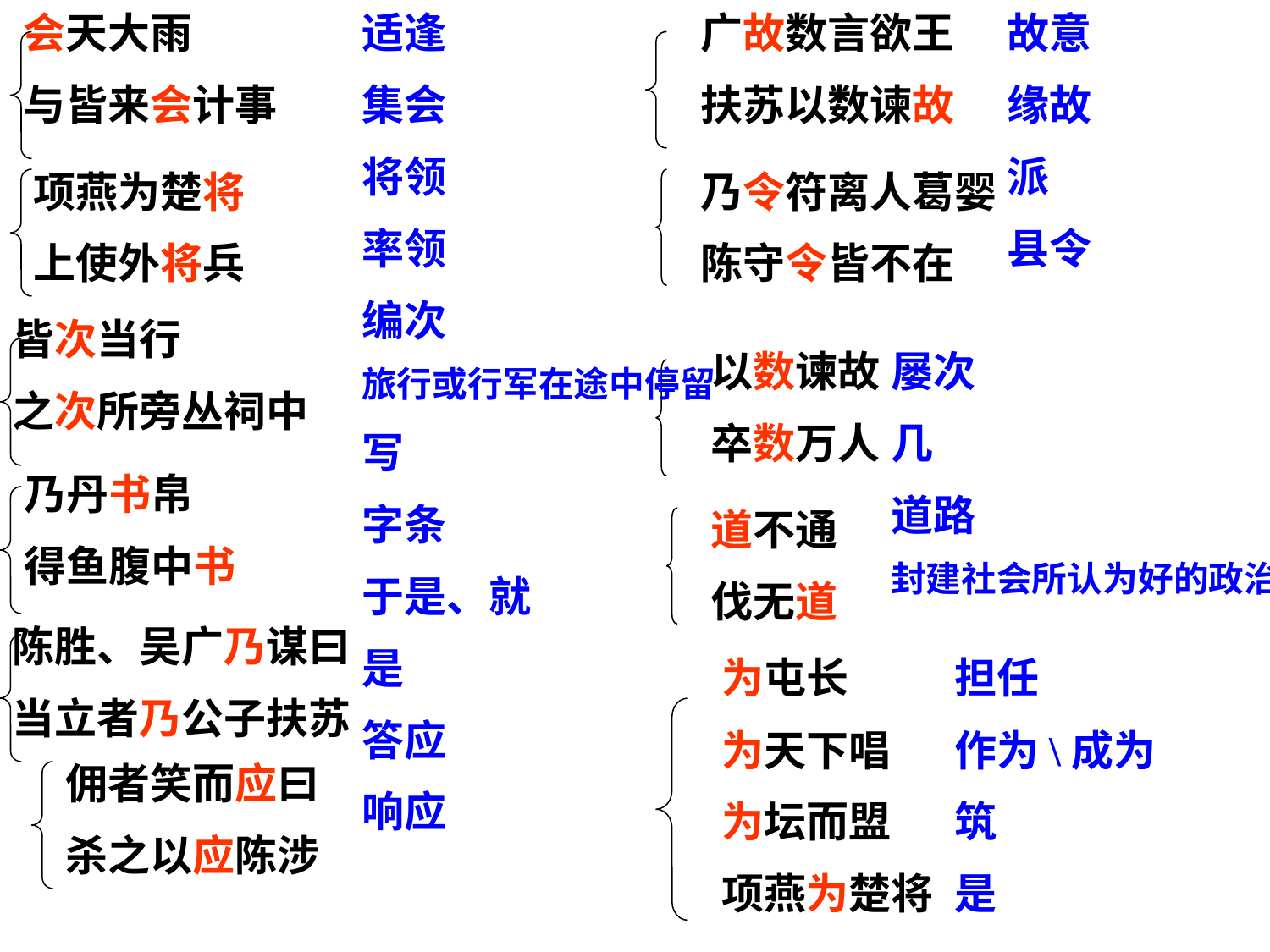

会天大雨
与皆来会计事
适逢
集会
将领
率领
编次
旅行或行军在途中停留
写
字条
于是、就
是
答应
响应
广故数言欲王
扶苏以数谏故
故意
缘故
派
县令

项燕为楚将
上使外将兵
乃令符离人葛婴
陈守令皆不在

皆次当行
之次所旁丛祠中

以数谏故
卒数万人
屡次
几
道路
封建社会所认为好的政治

乃丹书帛
得鱼腹中书

道不通
伐无道

陈胜、吴广乃谋曰
当立者乃公子扶苏

为屯长
为天下唱
为坛而盟
项燕为楚将
担任
作为\成为
筑
是

佣者笑而应曰
杀之以应陈涉